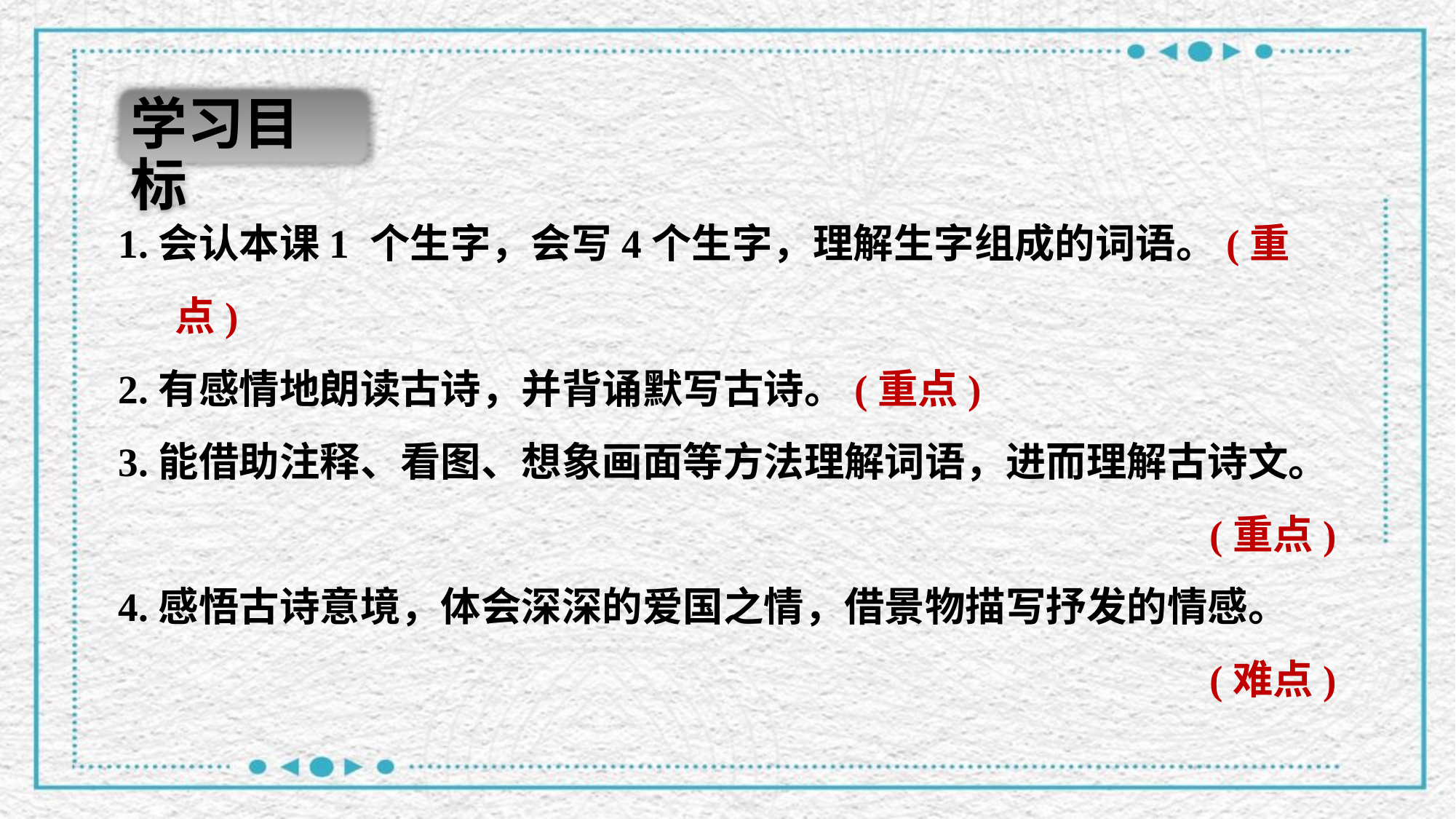

学习目标
1.会认本课1 个生字，会写4个生字，理解生字组成的词语。(重点)
2.有感情地朗读古诗，并背诵默写古诗。(重点)
3.能借助注释、看图、想象画面等方法理解词语，进而理解古诗文。
(重点)
4.感悟古诗意境，体会深深的爱国之情，借景物描写抒发的情感。
  (难点)